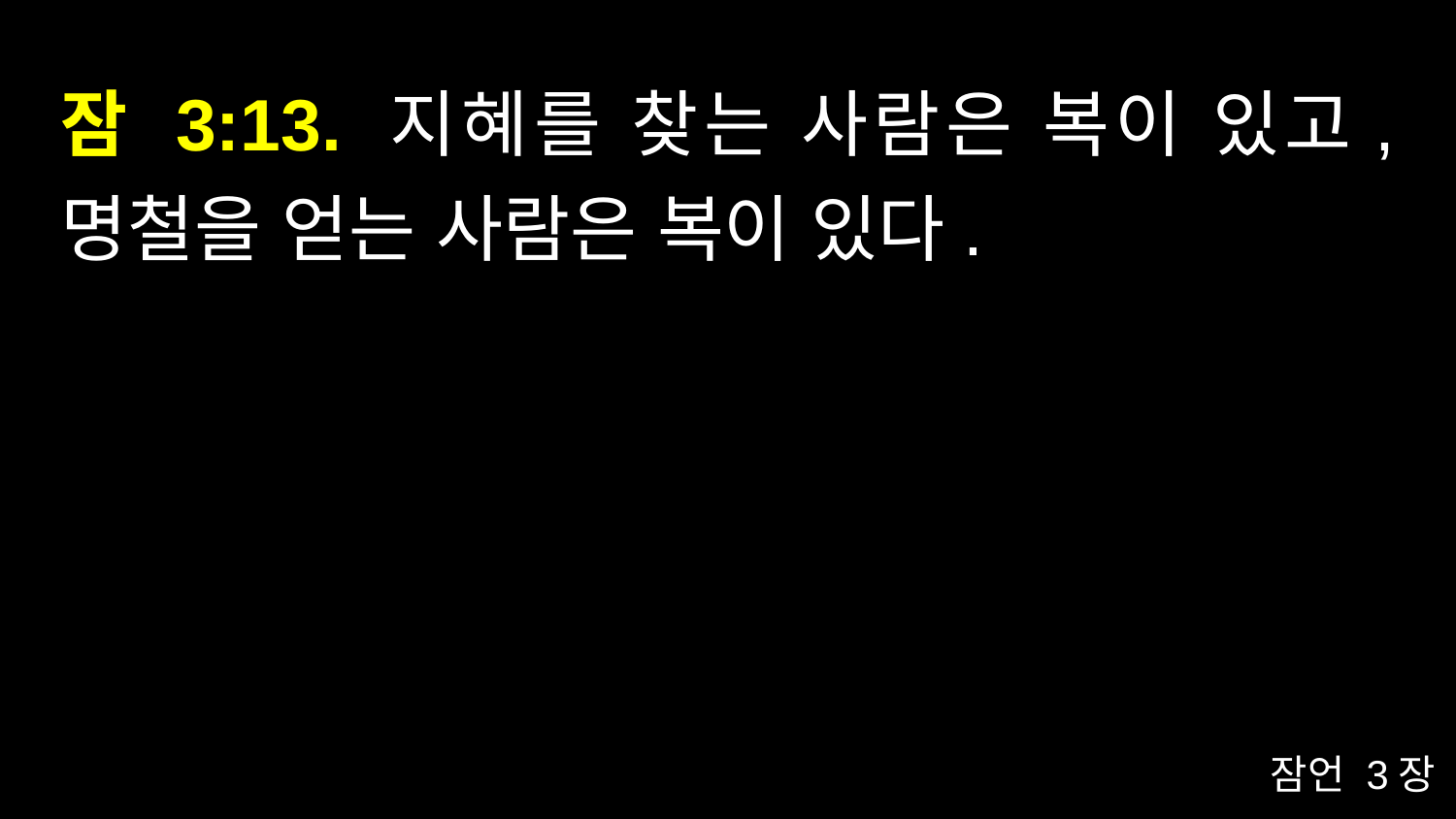

# 잠 3:13. 지혜를 찾는 사람은 복이 있고, 명철을 얻는 사람은 복이 있다.
잠언 3장